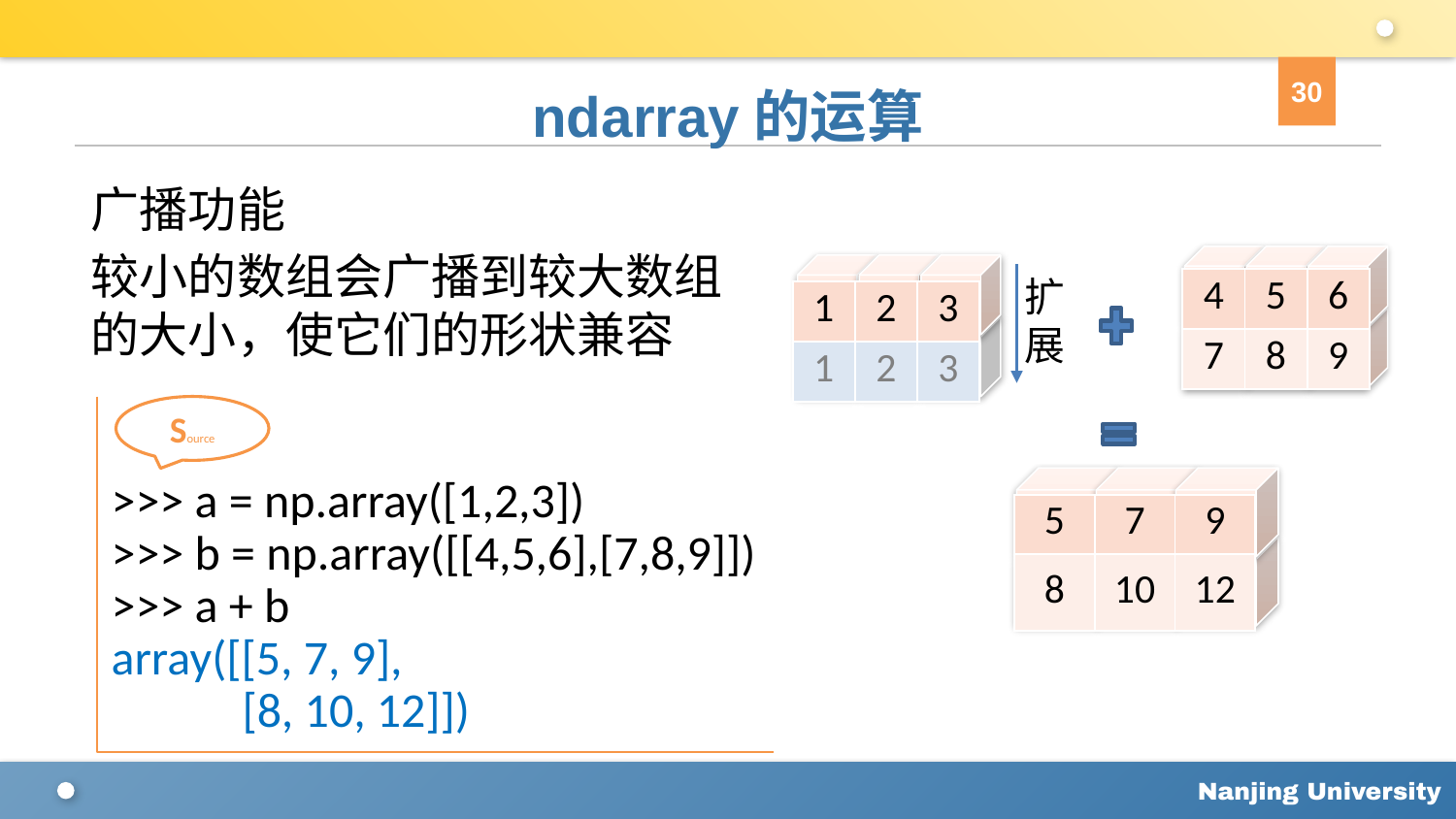

30
# ndarray的运算
广播功能
较小的数组会广播到较大数组的大小，使它们的形状兼容
0
0
0
0
0
0
0
0
0
0
0
0
扩展
| 4 | 5 | 6 |
| --- | --- | --- |
| 7 | 8 | 9 |
| 1 | 2 | 3 |
| --- | --- | --- |
| 1 | 2 | 3 |

>>> a = np.array([1,2,3])
>>> b = np.array([[4,5,6],[7,8,9]])
>>> a + b
array([[5, 7, 9],
            [8, 10, 12]])
Source

0
0
0
0
0
0
| 5 | 7 | 9 |
| --- | --- | --- |
| 8 | 10 | 12 |